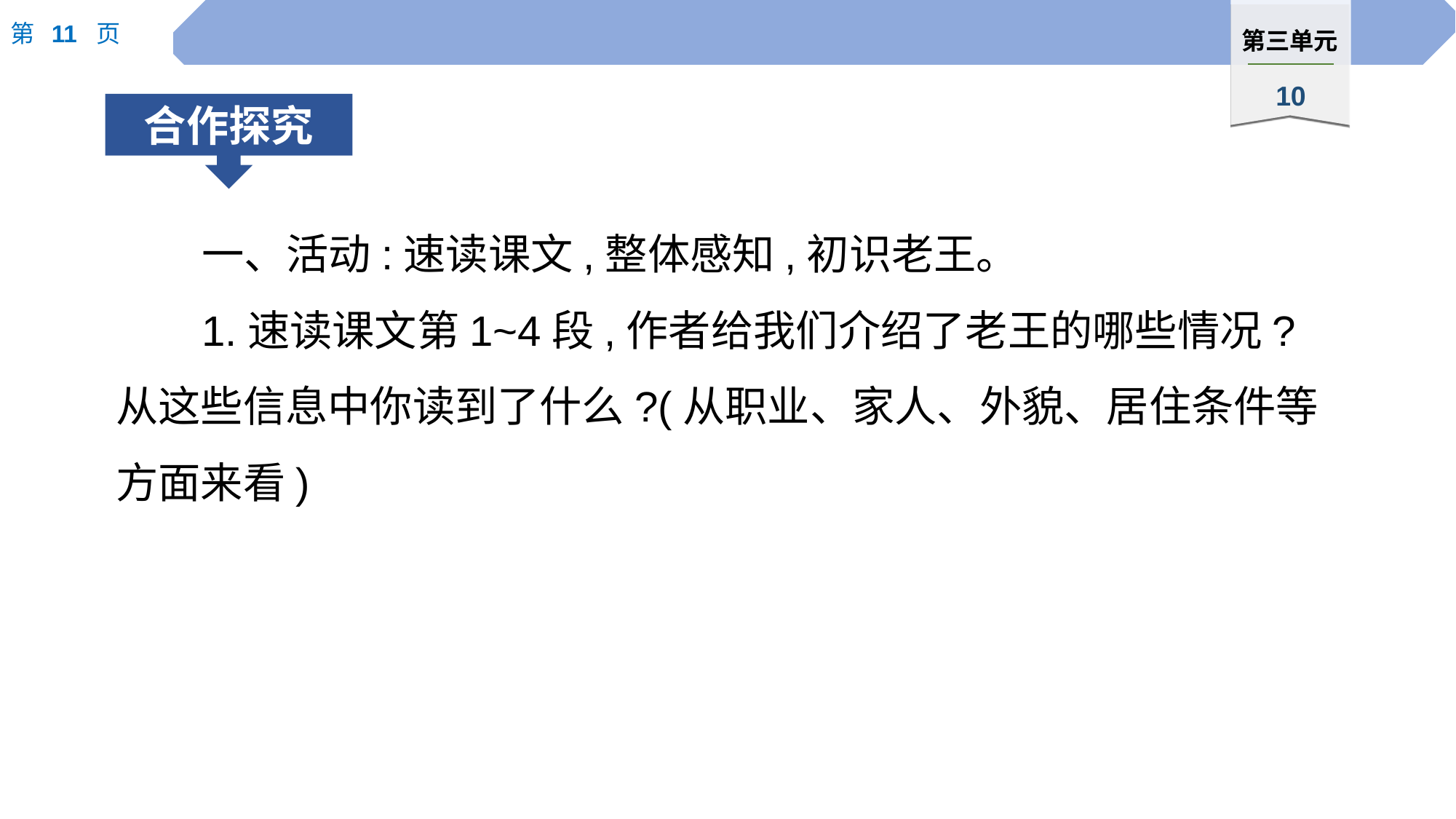

一、活动:速读课文,整体感知,初识老王。
1.速读课文第1~4段,作者给我们介绍了老王的哪些情况?从这些信息中你读到了什么?(从职业、家人、外貌、居住条件等方面来看)